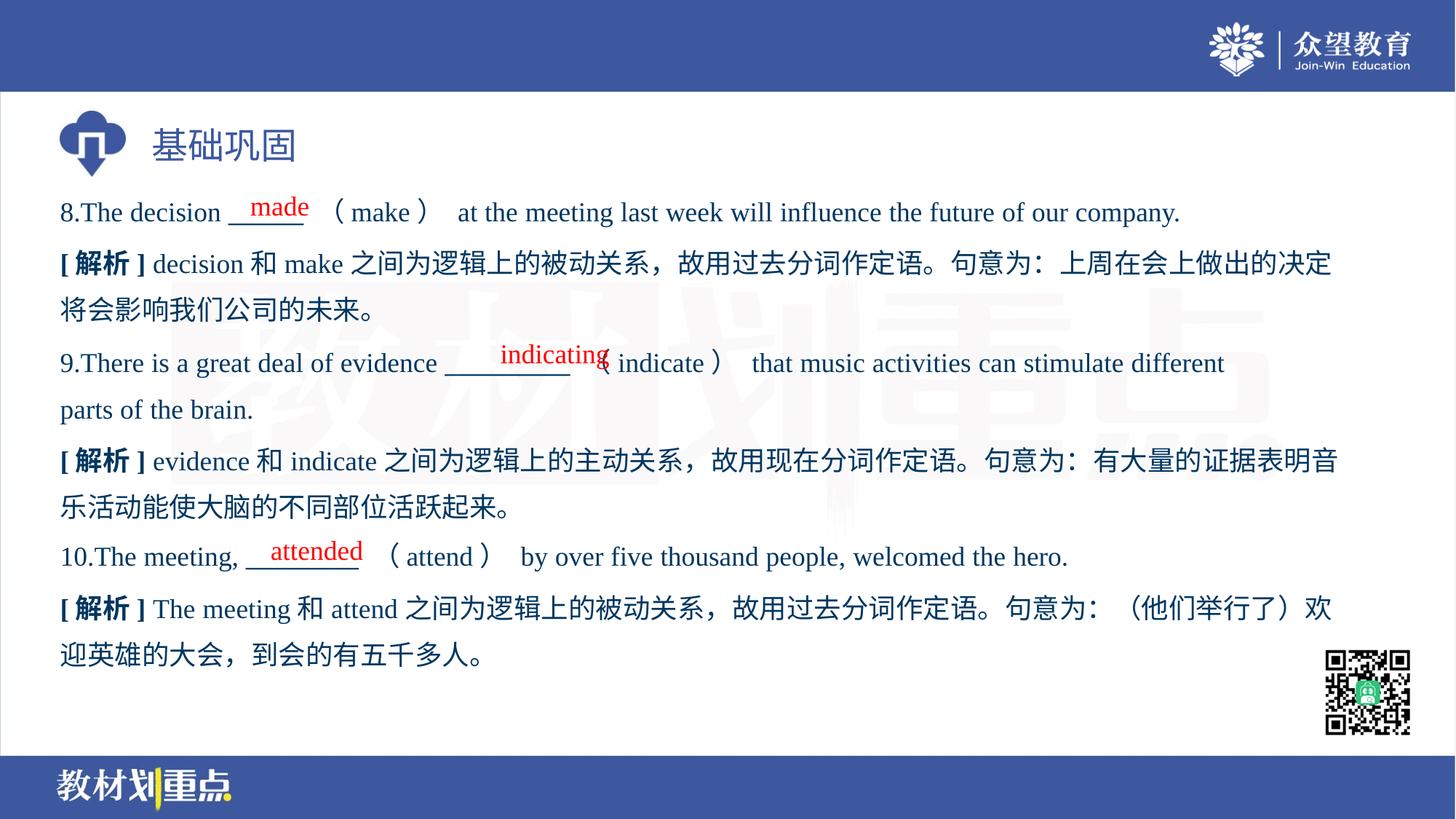

made
8.The decision ______ （make） at the meeting last week will influence the future of our company.
[解析] decision和make之间为逻辑上的被动关系，故用过去分词作定语。句意为：上周在会上做出的决定
将会影响我们公司的未来。
indicating
9.There is a great deal of evidence __________ （indicate） that music activities can stimulate different
parts of the brain.
[解析] evidence和indicate之间为逻辑上的主动关系，故用现在分词作定语。句意为：有大量的证据表明音
乐活动能使大脑的不同部位活跃起来。
attended
10.The meeting, _________ （attend） by over five thousand people, welcomed the hero.
[解析] The meeting和attend之间为逻辑上的被动关系，故用过去分词作定语。句意为：（他们举行了）欢
迎英雄的大会，到会的有五千多人。